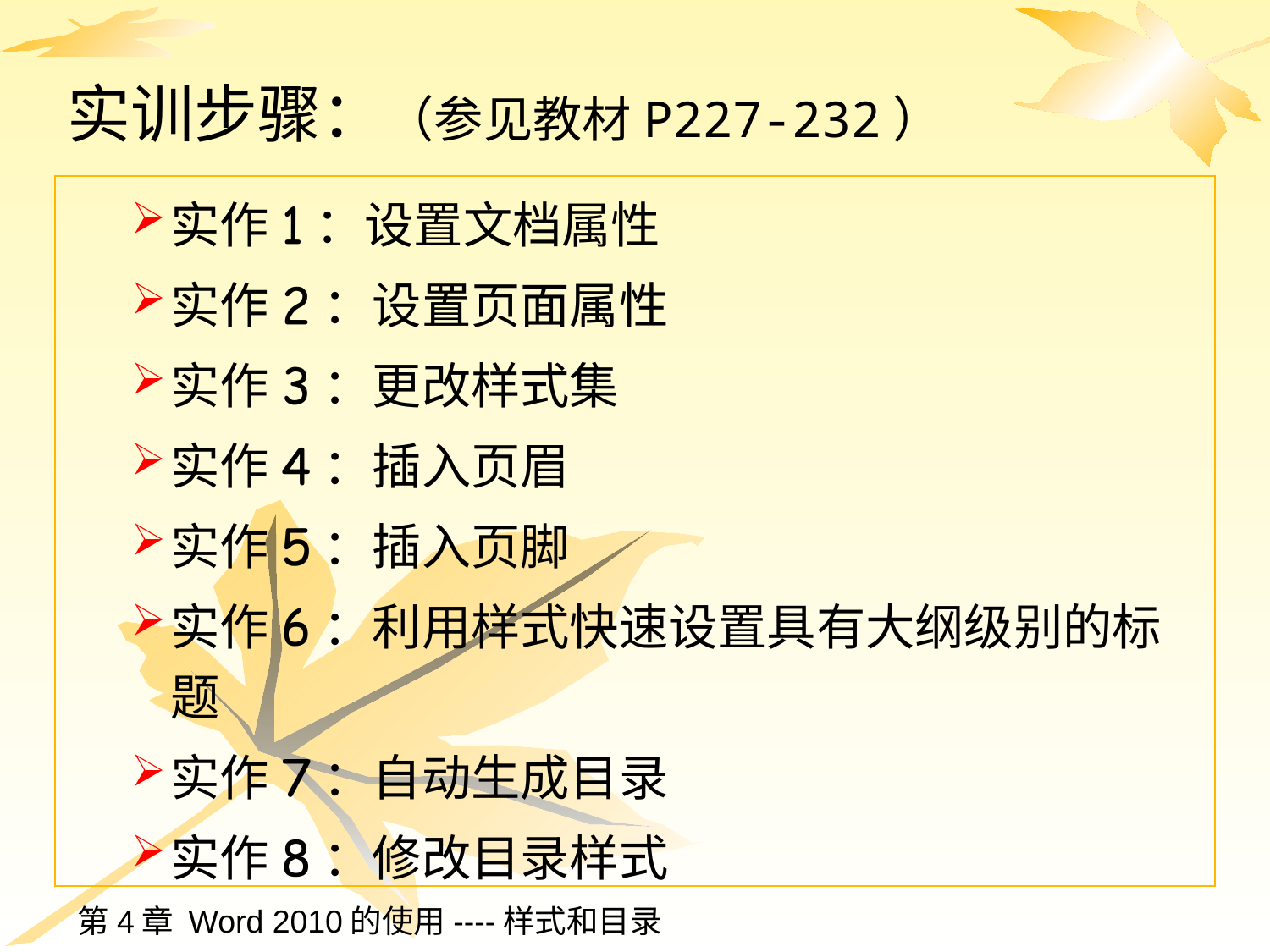

# 实训步骤：（参见教材P227-232）
实作1：设置文档属性
实作2：设置页面属性
实作3：更改样式集
实作4：插入页眉
实作5：插入页脚
实作6：利用样式快速设置具有大纲级别的标题
实作7：自动生成目录
实作8：修改目录样式